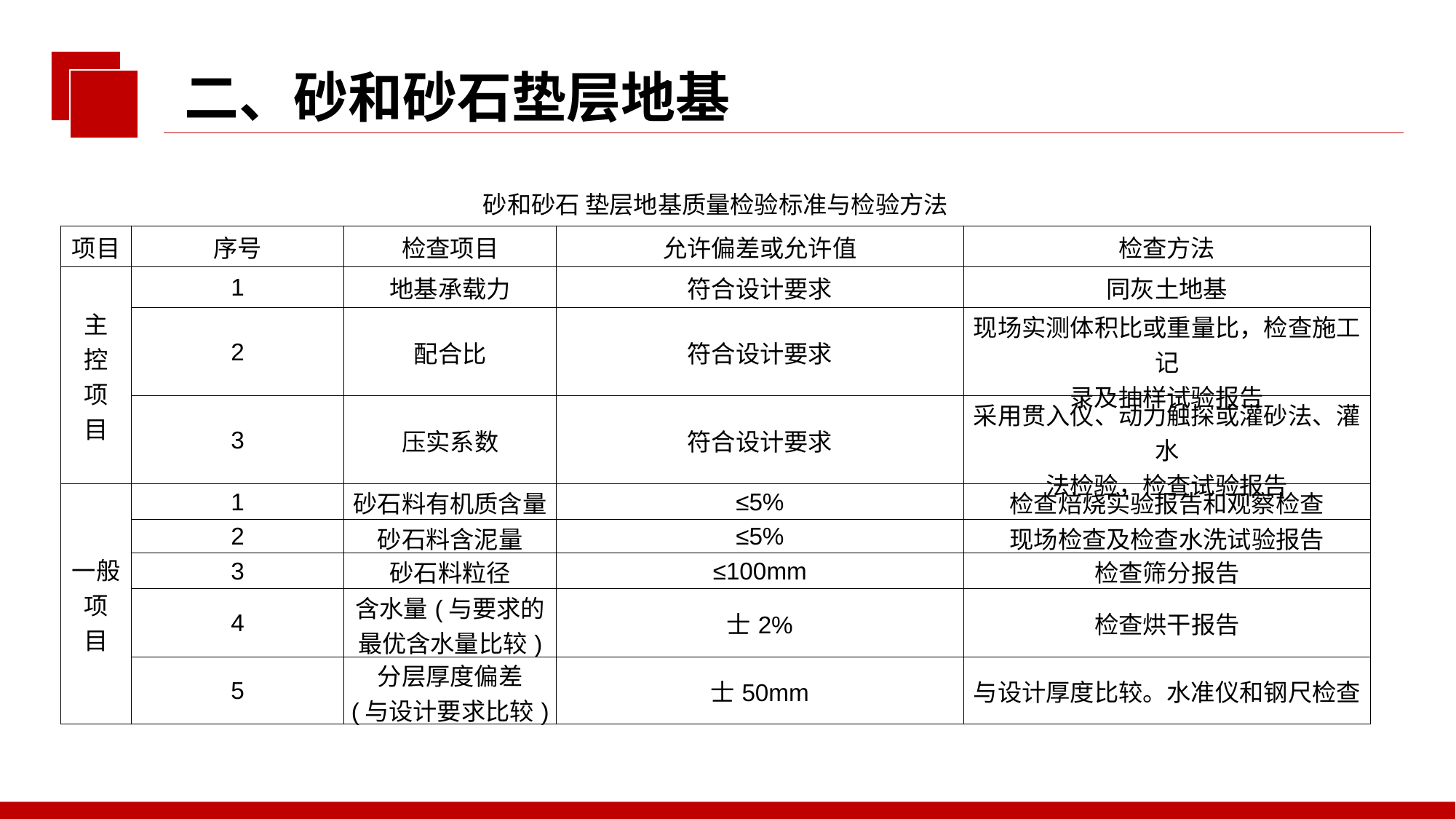

二、砂和砂石垫层地基
| 砂和砂石 垫层地基质量检验标准与检验方法 |  |  |  |  |
| --- | --- | --- | --- | --- |
| 项目 | 序号 | 检查项目 | 允许偏差或允许值 | 检查方法 |
| 主 控 项 目 | 1 | 地基承载力 | 符合设计要求 | 同灰土地基 |
|  | 2 | 配合比 | 符合设计要求 | 现场实测体积比或重量比，检查施工记 录及抽样试验报告 |
|  | 3 | 压实系数 | 符合设计要求 | 采用贯入仪、动力触探或灌砂法、灌水 法检验，检查试验报告 |
| 一般 项 目 | 1 | 砂石料有机质含量 | ≤5% | 检查焙烧实验报告和观察检查 |
|  | 2 | 砂石料含泥量 | ≤5% | 现场检查及检查水洗试验报告 |
|  | 3 | 砂石料粒径 | ≤100mm | 检查筛分报告 |
|  | 4 | 含水量(与要求的 最优含水量比较) | 士2% | 检查烘干报告 |
|  | 5 | 分层厚度偏差 (与设计要求比较) | 士50mm | 与设计厚度比较。水准仪和钢尺检查 |